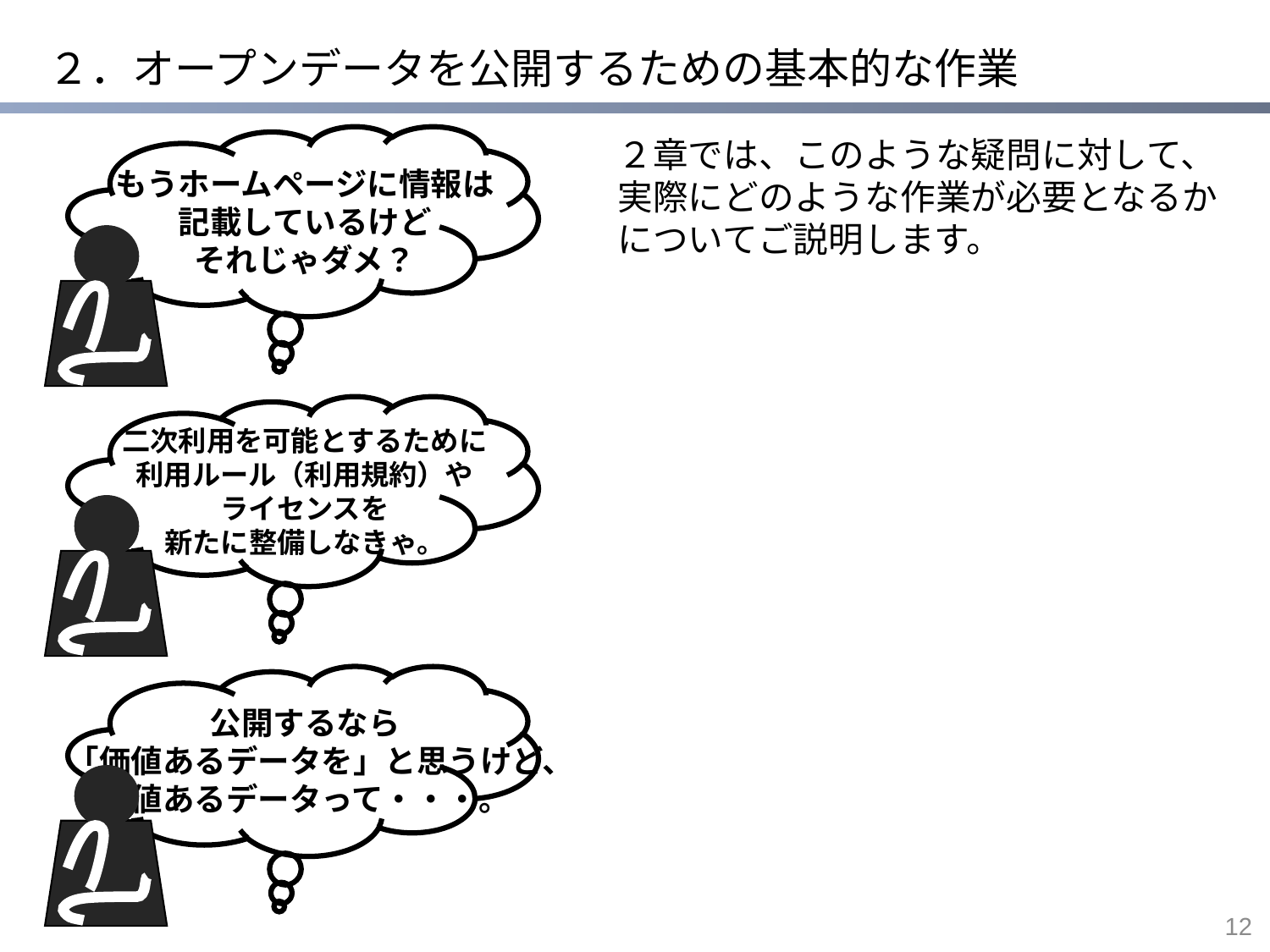

# ２．オープンデータを公開するための基本的な作業

２章では、このような疑問に対して、
実際にどのような作業が必要となるかについてご説明します。
もうホームページに情報は
記載しているけど
それじゃダメ？

二次利用を可能とするために
利用ルール（利用規約）や
ライセンスを
新たに整備しなきゃ。

公開するなら
「価値あるデータを」と思うけど、
価値あるデータって・・・。

12